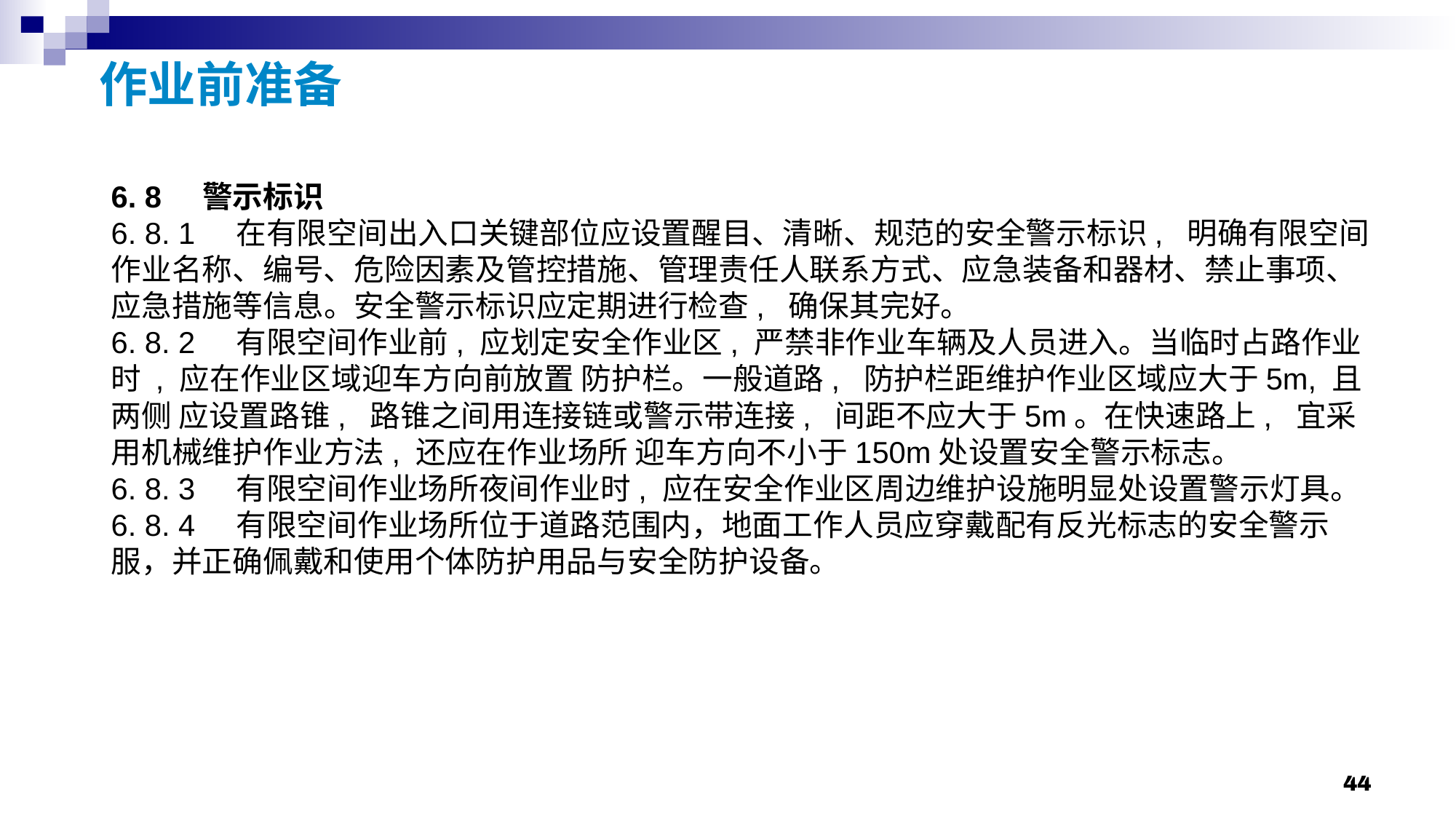

# 作业前准备
6. 8    警示标识
6. 8. 1    在有限空间出入口关键部位应设置醒目、清晰、规范的安全警示标识,  明确有限空间作业名称、编号、危险因素及管控措施、管理责任人联系方式、应急装备和器材、禁止事项、 应急措施等信息。安全警示标识应定期进行检查,  确保其完好。
6. 8. 2    有限空间作业前, 应划定安全作业区, 严禁非作业车辆及人员进入。当临时占路作业时 , 应在作业区域迎车方向前放置 防护栏。一般道路,  防护栏距维护作业区域应大于5m, 且两侧 应设置路锥,  路锥之间用连接链或警示带连接,  间距不应大于5m。在快速路上,  宜采用机械维护作业方法, 还应在作业场所 迎车方向不小于150m处设置安全警示标志。
6. 8. 3    有限空间作业场所夜间作业时, 应在安全作业区周边维护设施明显处设置警示灯具。
6. 8. 4    有限空间作业场所位于道路范围内，地面工作人员应穿戴配有反光标志的安全警示服，并正确佩戴和使用个体防护用品与安全防护设备。

44